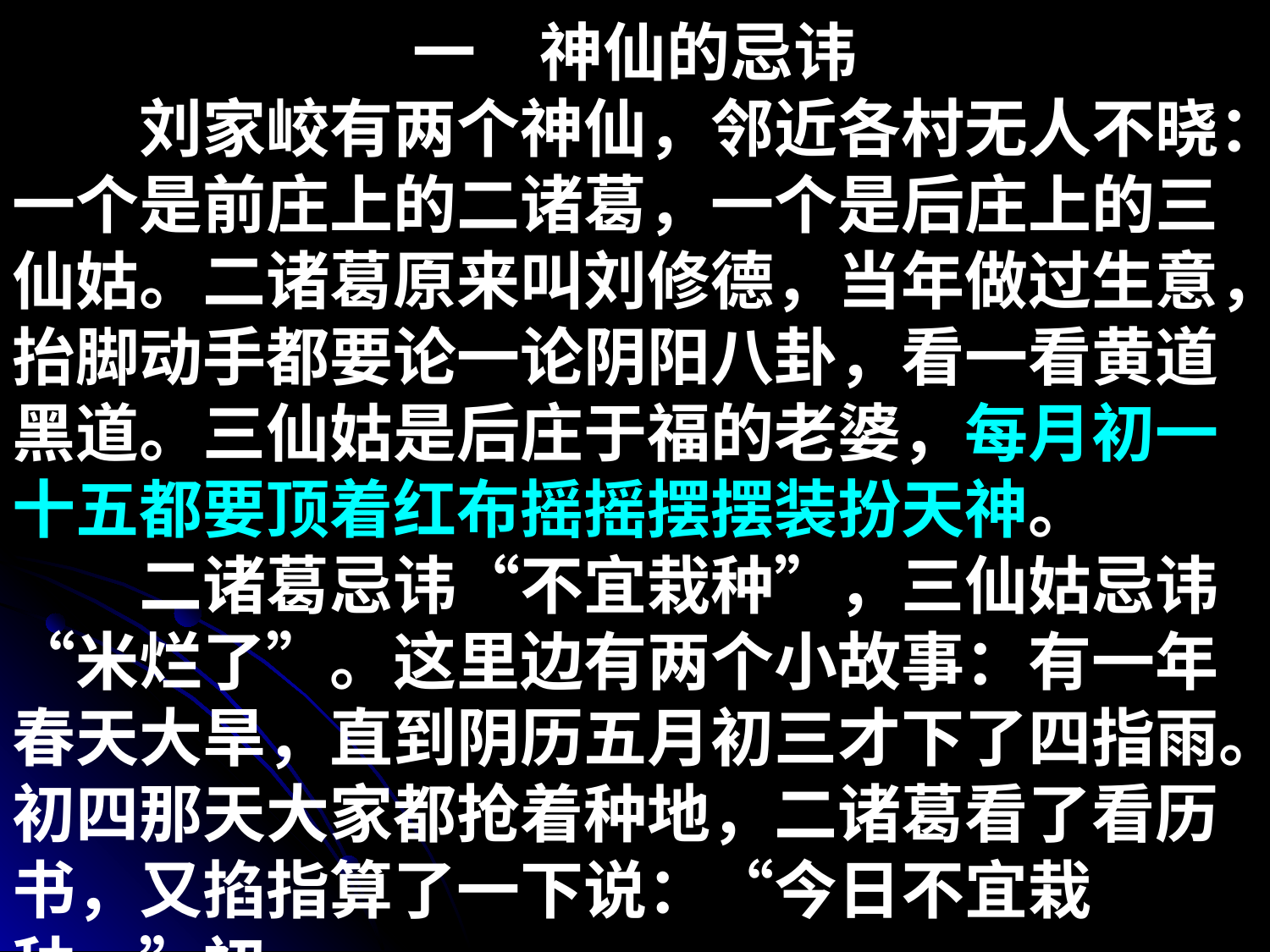

一　神仙的忌讳
　　刘家峧有两个神仙，邻近各村无人不晓：一个是前庄上的二诸葛，一个是后庄上的三仙姑。二诸葛原来叫刘修德，当年做过生意，抬脚动手都要论一论阴阳八卦，看一看黄道黑道。三仙姑是后庄于福的老婆，每月初一十五都要顶着红布摇摇摆摆装扮天神。
　　二诸葛忌讳“不宜栽种”，三仙姑忌讳“米烂了”。这里边有两个小故事：有一年春天大旱，直到阴历五月初三才下了四指雨。初四那天大家都抢着种地，二诸葛看了看历书，又掐指算了一下说：“今日不宜栽种。”初